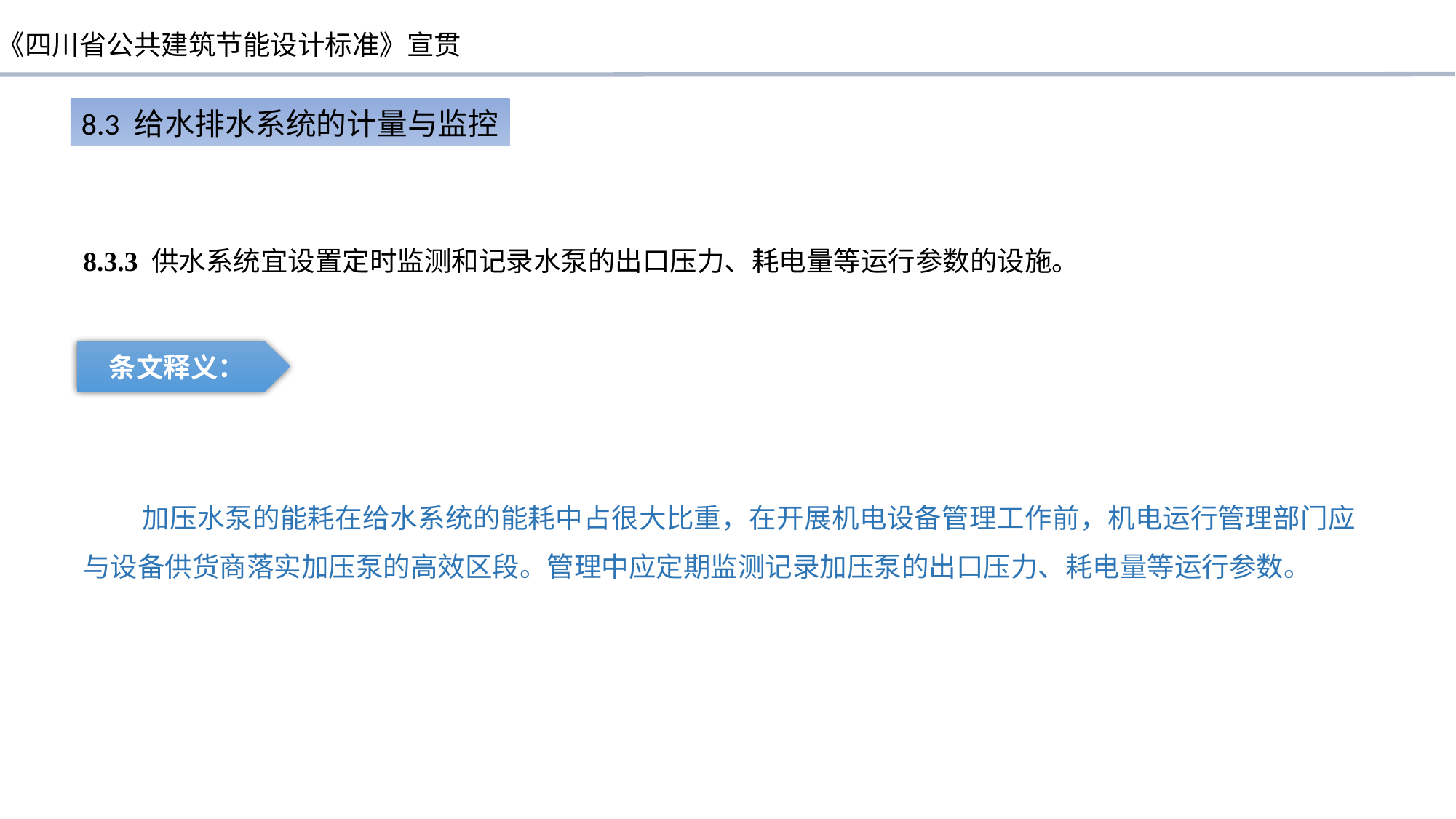

8.3 给水排水系统的计量与监控
8.3.3 供水系统宜设置定时监测和记录水泵的出口压力、耗电量等运行参数的设施。
条文释义：
        加压水泵的能耗在给水系统的能耗中占很大比重，在开展机电设备管理工作前，机电运行管理部门应与设备供货商落实加压泵的高效区段。管理中应定期监测记录加压泵的出口压力、耗电量等运行参数。